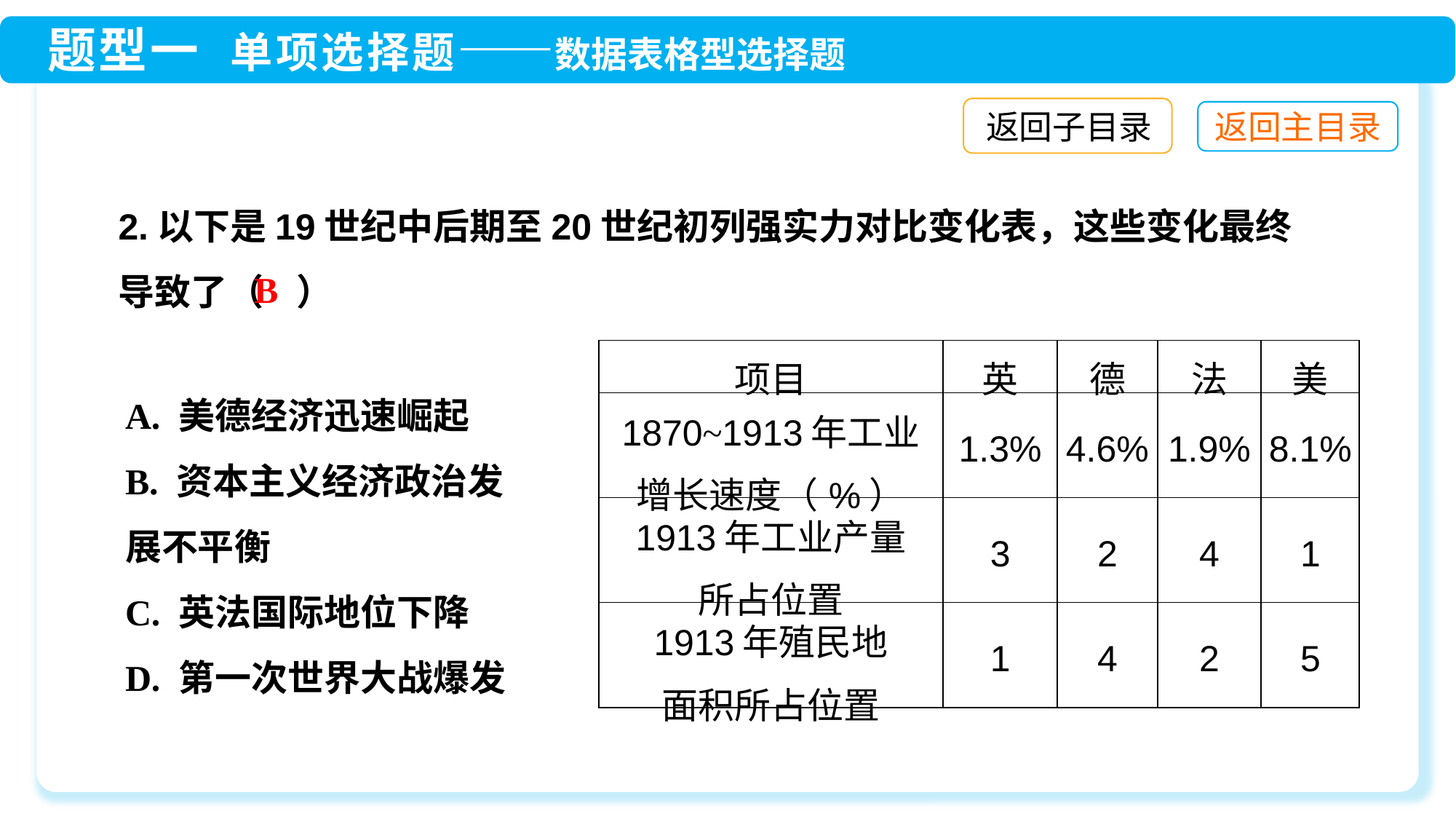

返回子目录
2.以下是19世纪中后期至20世纪初列强实力对比变化表，这些变化最终导致了（    ）
B
| 项目 | 英 | 德 | 法 | 美 |
| --- | --- | --- | --- | --- |
| 1870~1913年工业 增长速度（%） | 1.3% | 4.6% | 1.9% | 8.1% |
| 1913年工业产量 所占位置 | 3 | 2 | 4 | 1 |
| 1913年殖民地 面积所占位置 | 1 | 4 | 2 | 5 |
A. 美德经济迅速崛起
B. 资本主义经济政治发展不平衡
C. 英法国际地位下降
D. 第一次世界大战爆发